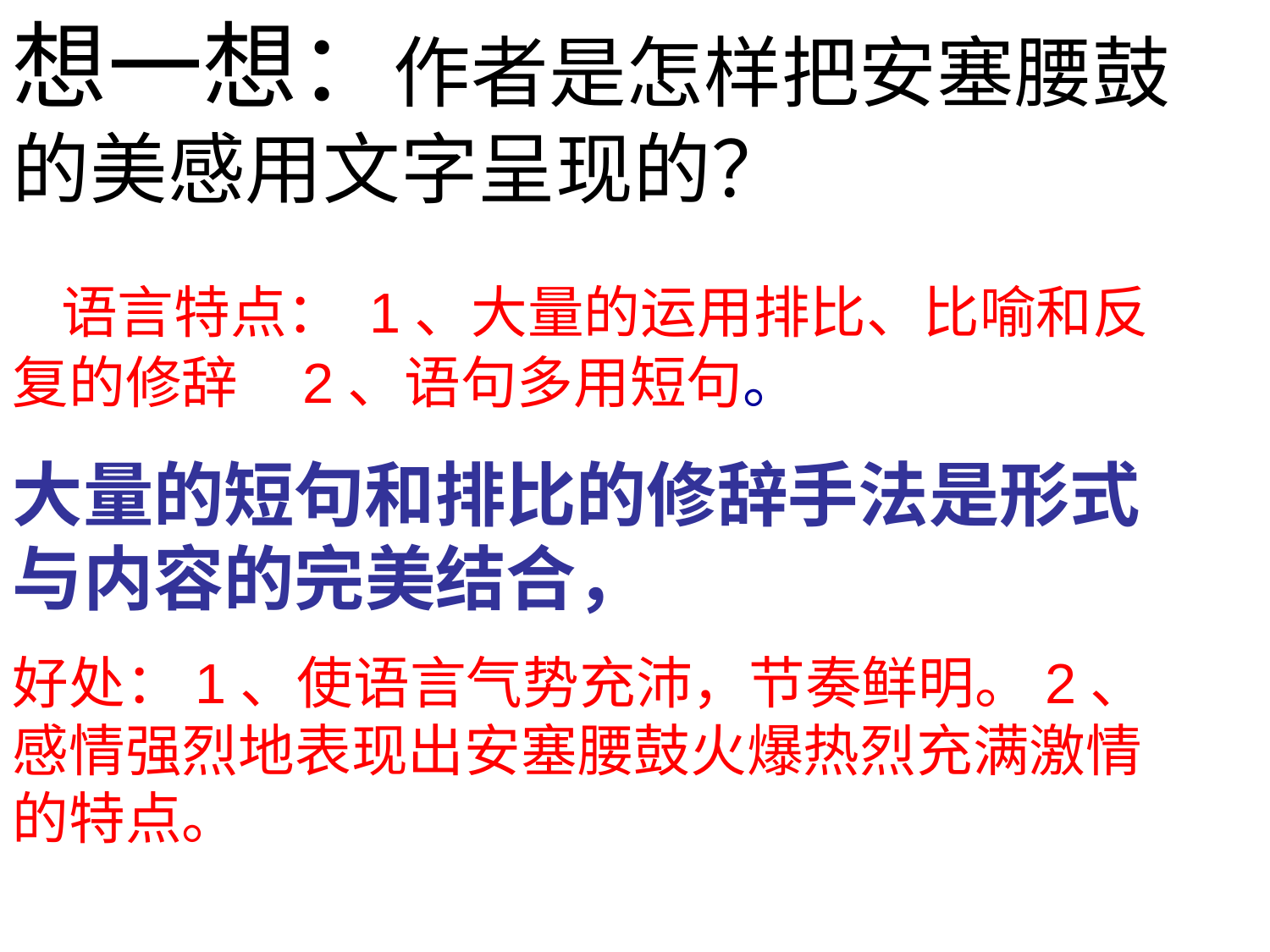

想一想：作者是怎样把安塞腰鼓的美感用文字呈现的？
  语言特点： 1、大量的运用排比、比喻和反复的修辞    2、语句多用短句。
大量的短句和排比的修辞手法是形式与内容的完美结合，
好处：1、使语言气势充沛，节奏鲜明。2、感情强烈地表现出安塞腰鼓火爆热烈充满激情的特点。